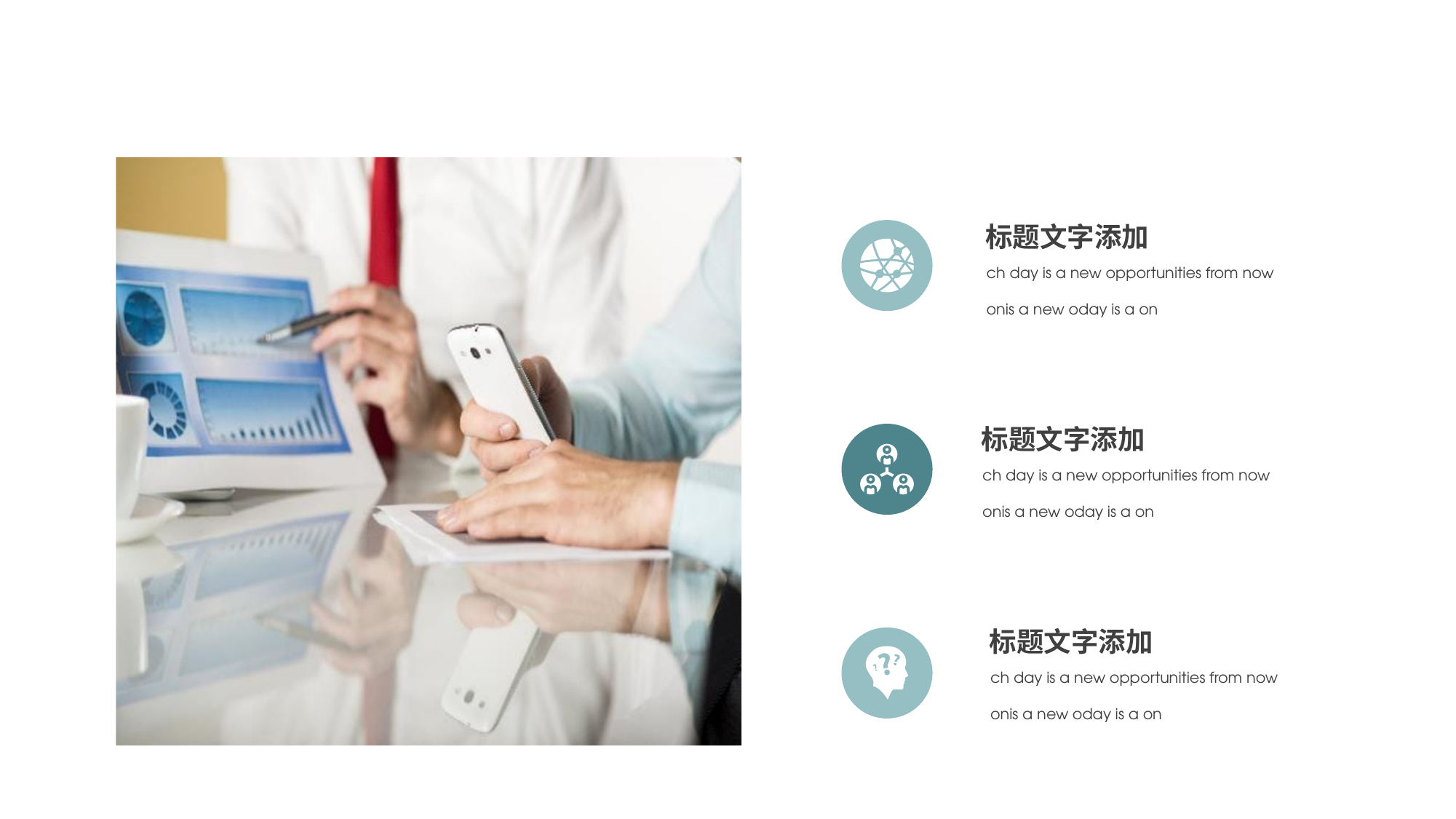

标题文字添加

ch day is a new opportunities from now onis a new oday is a on
标题文字添加

ch day is a new opportunities from now onis a new oday is a on
标题文字添加

ch day is a new opportunities from now onis a new oday is a on